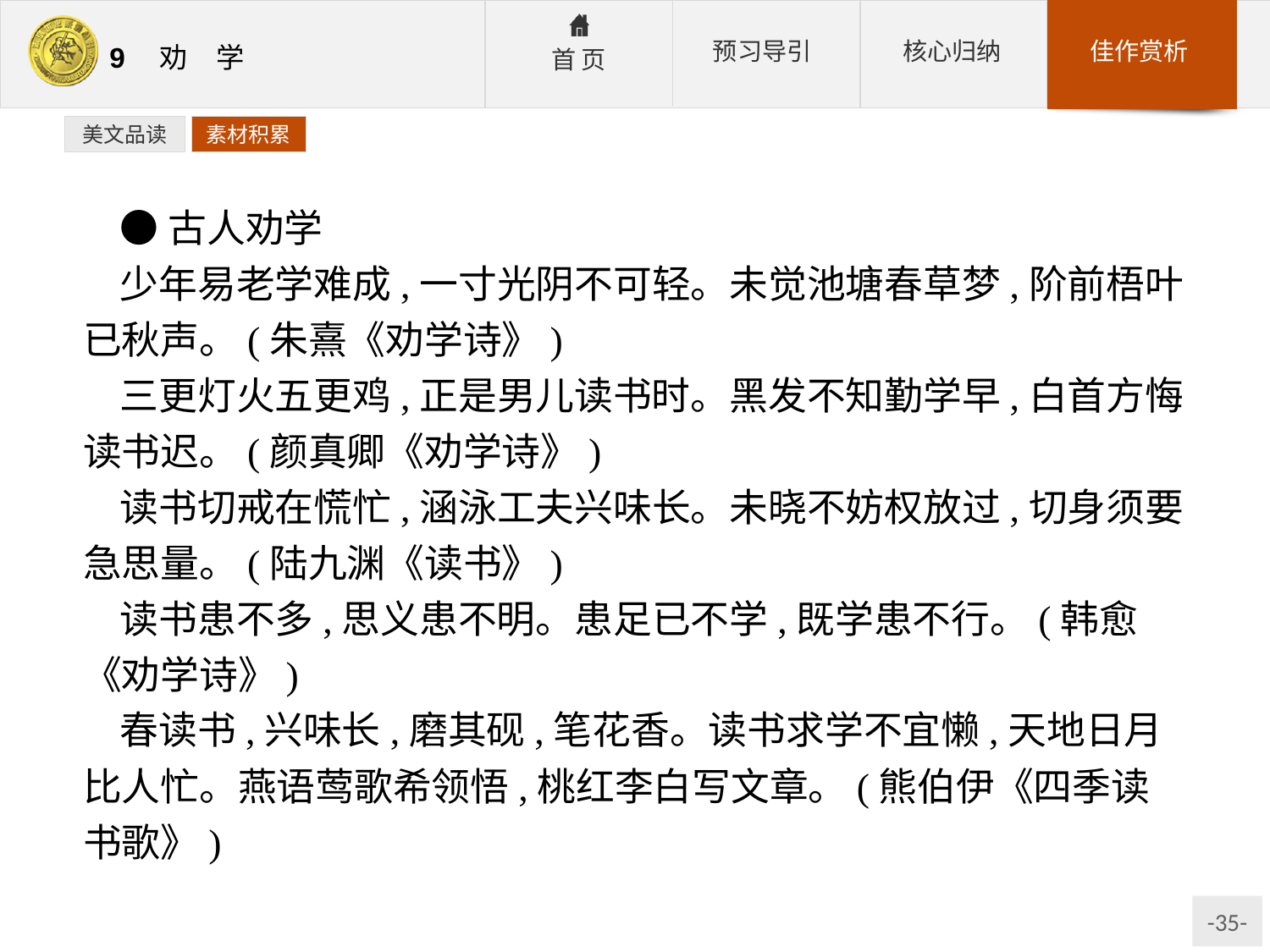

美文品读
素材积累
●古人劝学
少年易老学难成,一寸光阴不可轻。未觉池塘春草梦,阶前梧叶已秋声。(朱熹《劝学诗》)
三更灯火五更鸡,正是男儿读书时。黑发不知勤学早,白首方悔读书迟。(颜真卿《劝学诗》)
读书切戒在慌忙,涵泳工夫兴味长。未晓不妨权放过,切身须要急思量。(陆九渊《读书》)
读书患不多,思义患不明。患足已不学,既学患不行。(韩愈《劝学诗》)
春读书,兴味长,磨其砚,笔花香。读书求学不宜懒,天地日月比人忙。燕语莺歌希领悟,桃红李白写文章。(熊伯伊《四季读书歌》)